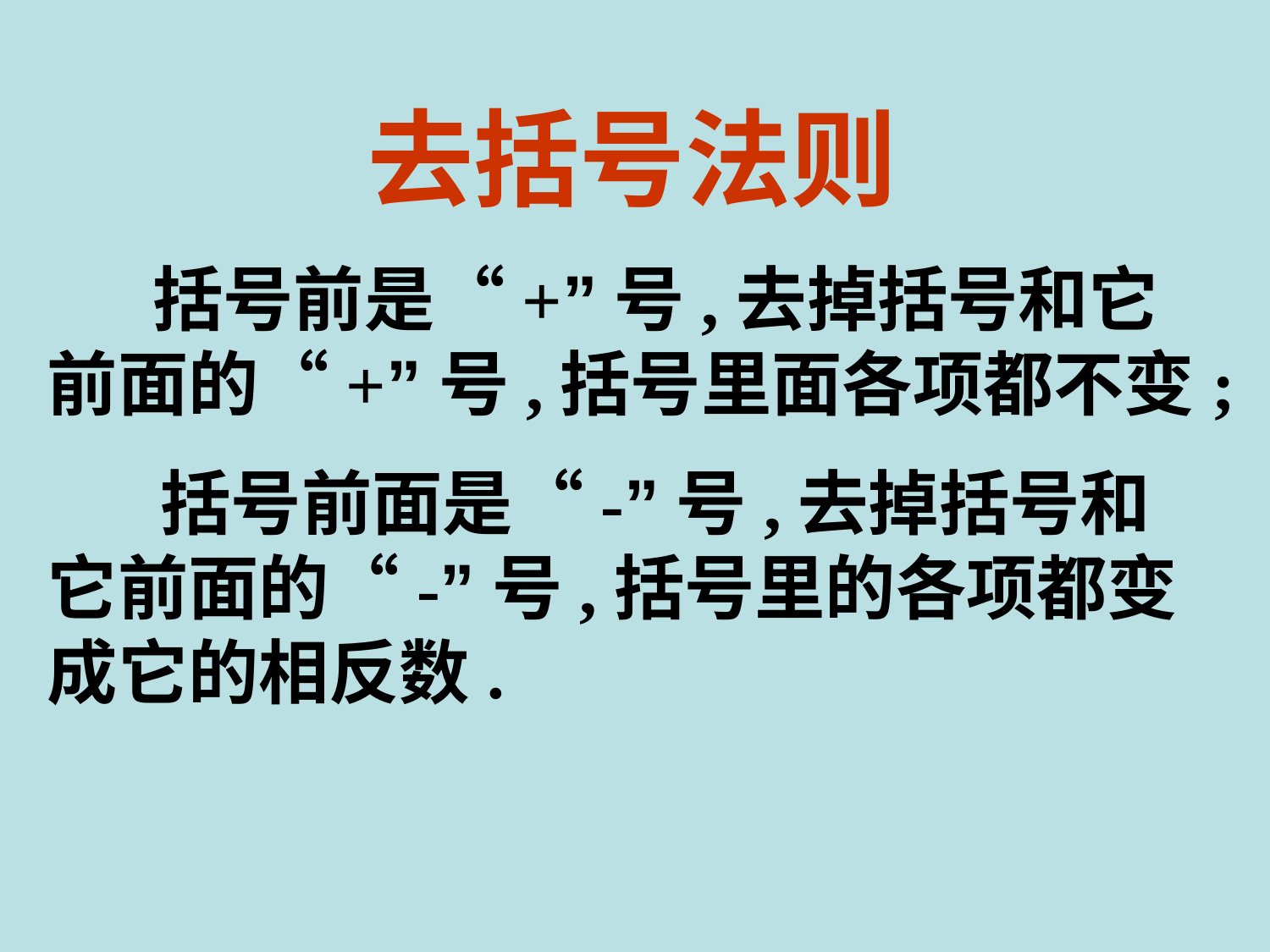

去括号法则
          括号前是“+”号,去掉括号和它前面的“+”号,括号里面各项都不变;
      括号前面是“-”号,去掉括号和它前面的“-”号,括号里的各项都变成它的相反数.